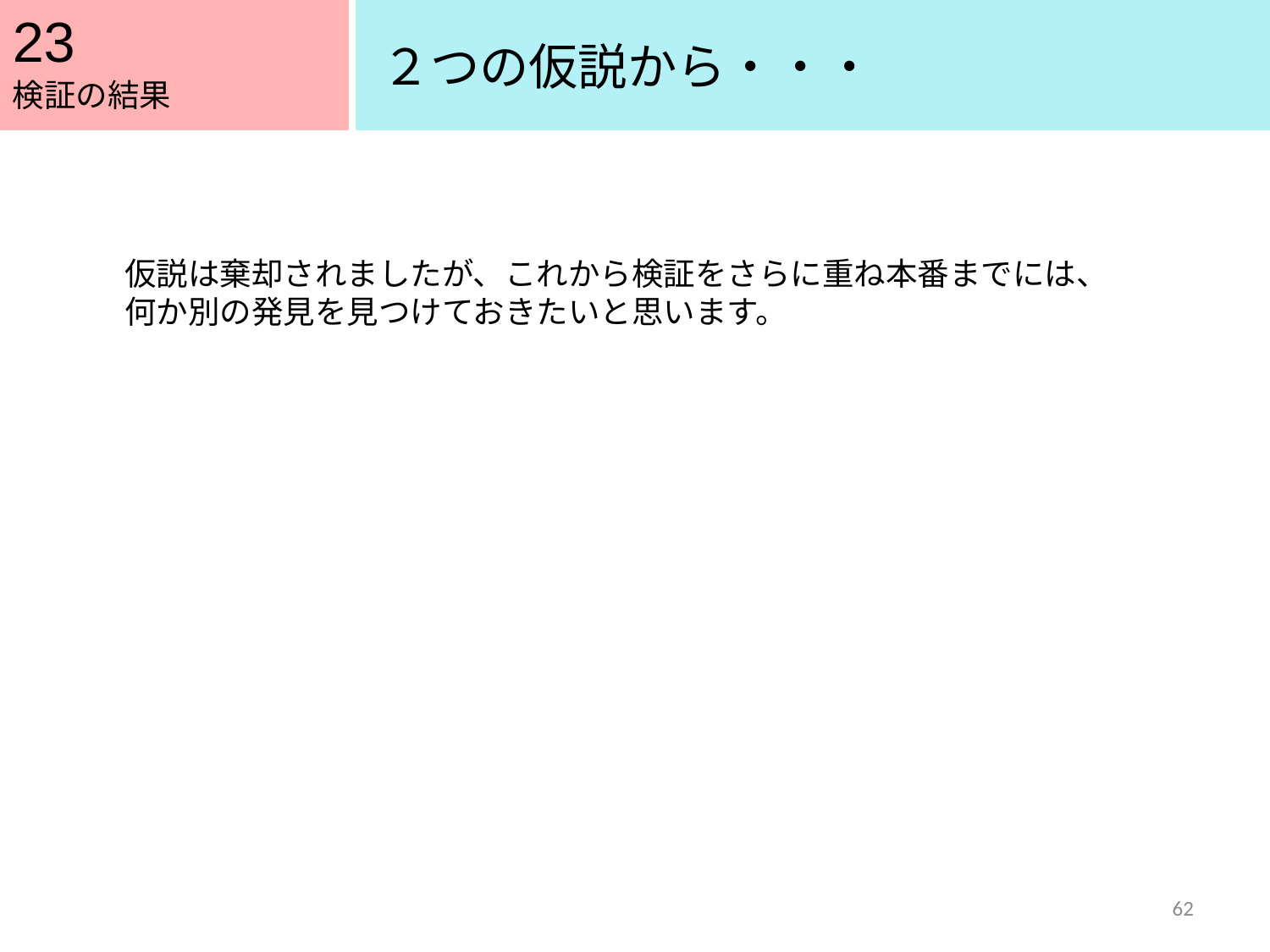

23

２つの仮説から・・・
検証の結果
仮説は棄却されましたが、これから検証をさらに重ね本番までには、
何か別の発見を見つけておきたいと思います。

62